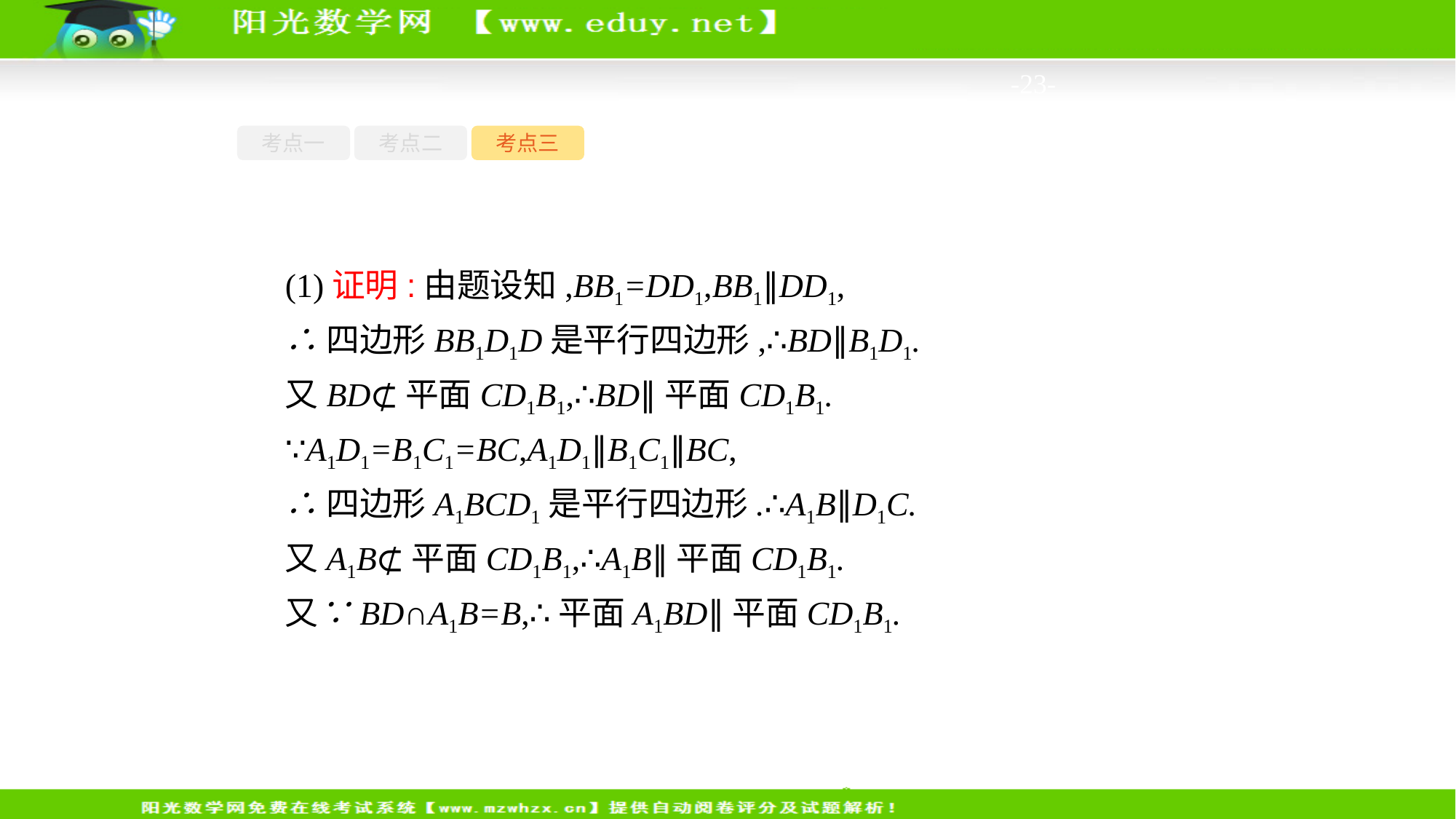

-23-
考点一
考点二
考点三
(1)证明:由题设知,BB1=DD1,BB1∥DD1,
∴四边形BB1D1D是平行四边形,∴BD∥B1D1.
又BD⊄平面CD1B1,∴BD∥平面CD1B1.
∵A1D1=B1C1=BC,A1D1∥B1C1∥BC,
∴四边形A1BCD1是平行四边形.∴A1B∥D1C.
又A1B⊄平面CD1B1,∴A1B∥平面CD1B1.
又∵BD∩A1B=B,∴平面A1BD∥平面CD1B1.